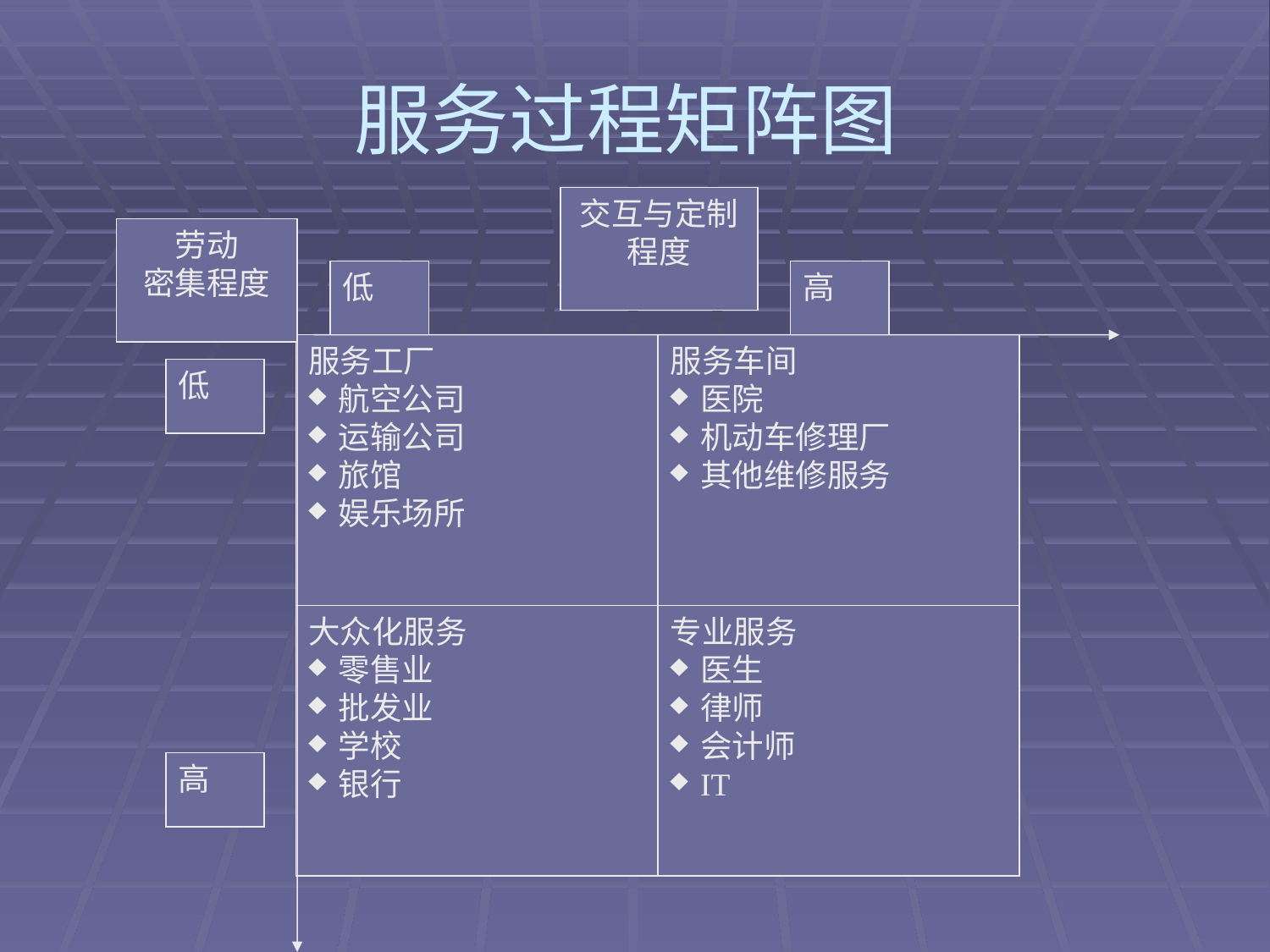

# 服务过程矩阵图
交互与定制程度
劳动
密集程度
低
高
服务工厂
航空公司
运输公司
旅馆
娱乐场所
服务车间
医院
机动车修理厂
其他维修服务

大众化服务
零售业
批发业
学校
银行
专业服务
医生
律师
会计师
IT

低
高